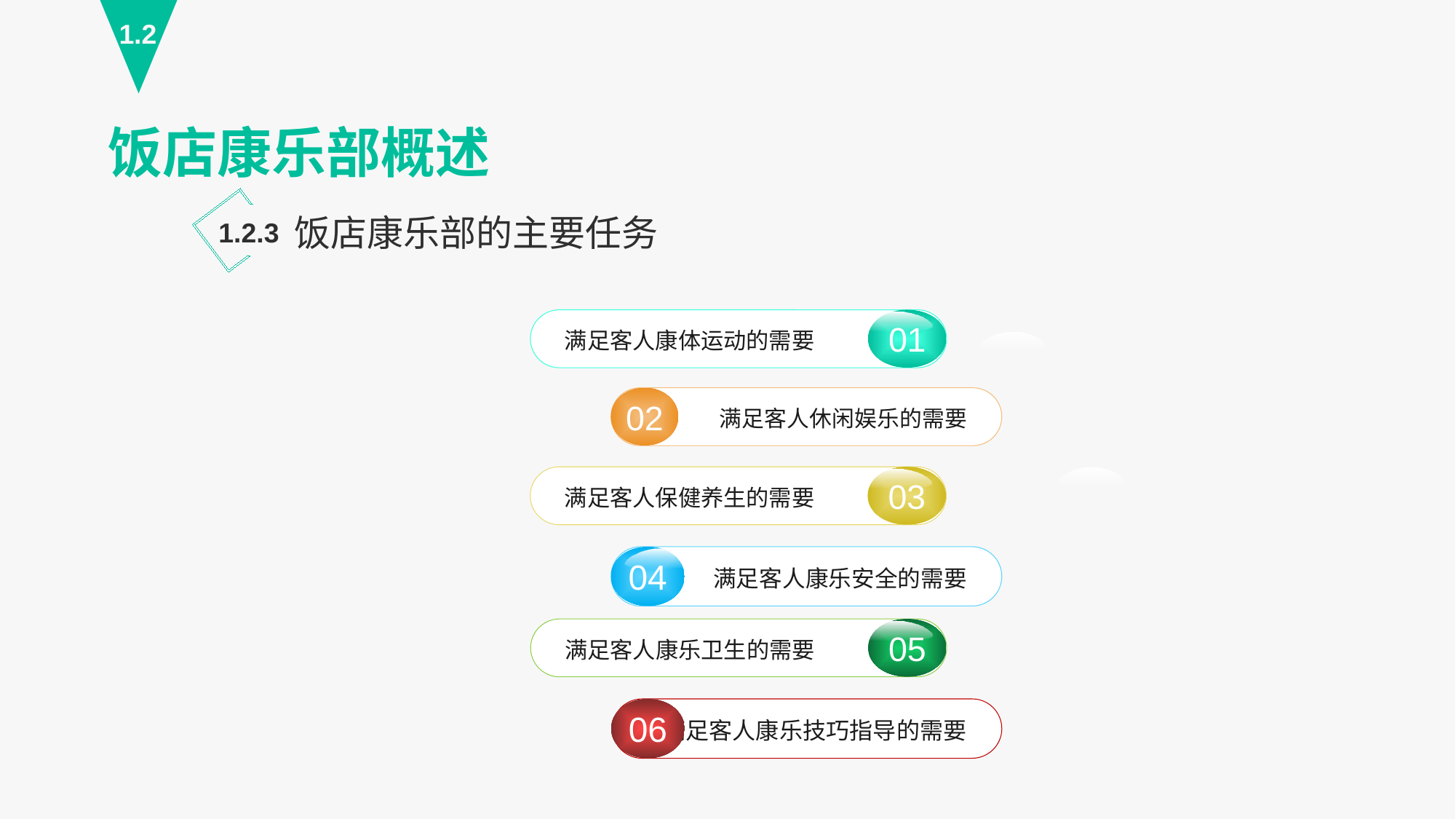

1.2
饭店康乐部概述

饭店康乐部的主要任务
1.2.3

01
满足客人康体运动的需要

02
满足客人休闲娱乐的需要

03
满足客人保健养生的需要

04
满足客人康乐安全的需要
06
满足客人康乐技巧指导的需要

05
满足客人康乐卫生的需要